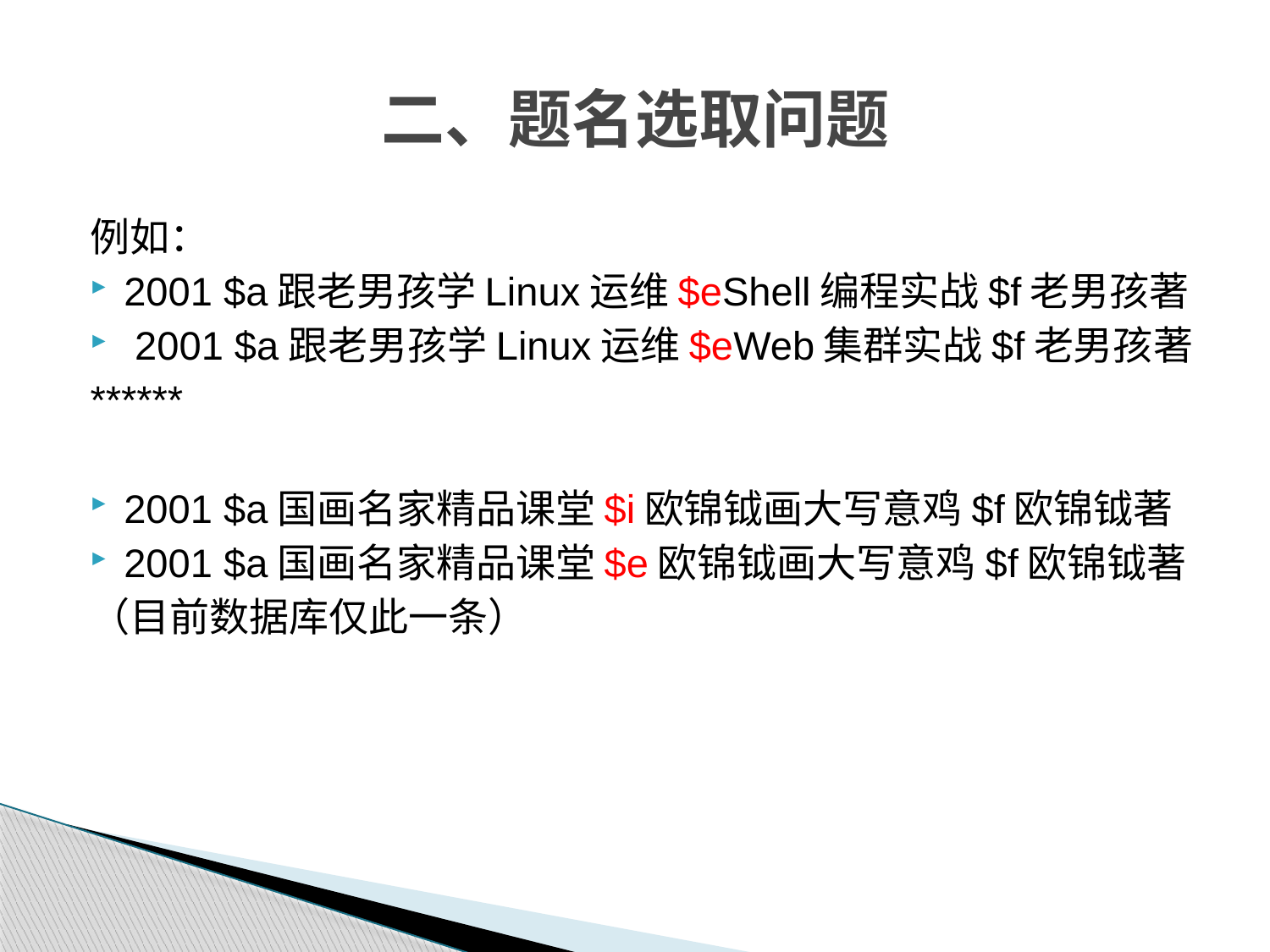

# 二、题名选取问题
例如：
2001 $a跟老男孩学Linux运维$eShell编程实战$f老男孩著
 2001 $a跟老男孩学Linux运维$eWeb集群实战$f老男孩著
******

2001 $a国画名家精品课堂$i欧锦钺画大写意鸡$f欧锦钺著
2001 $a国画名家精品课堂$e欧锦钺画大写意鸡$f欧锦钺著
（目前数据库仅此一条）